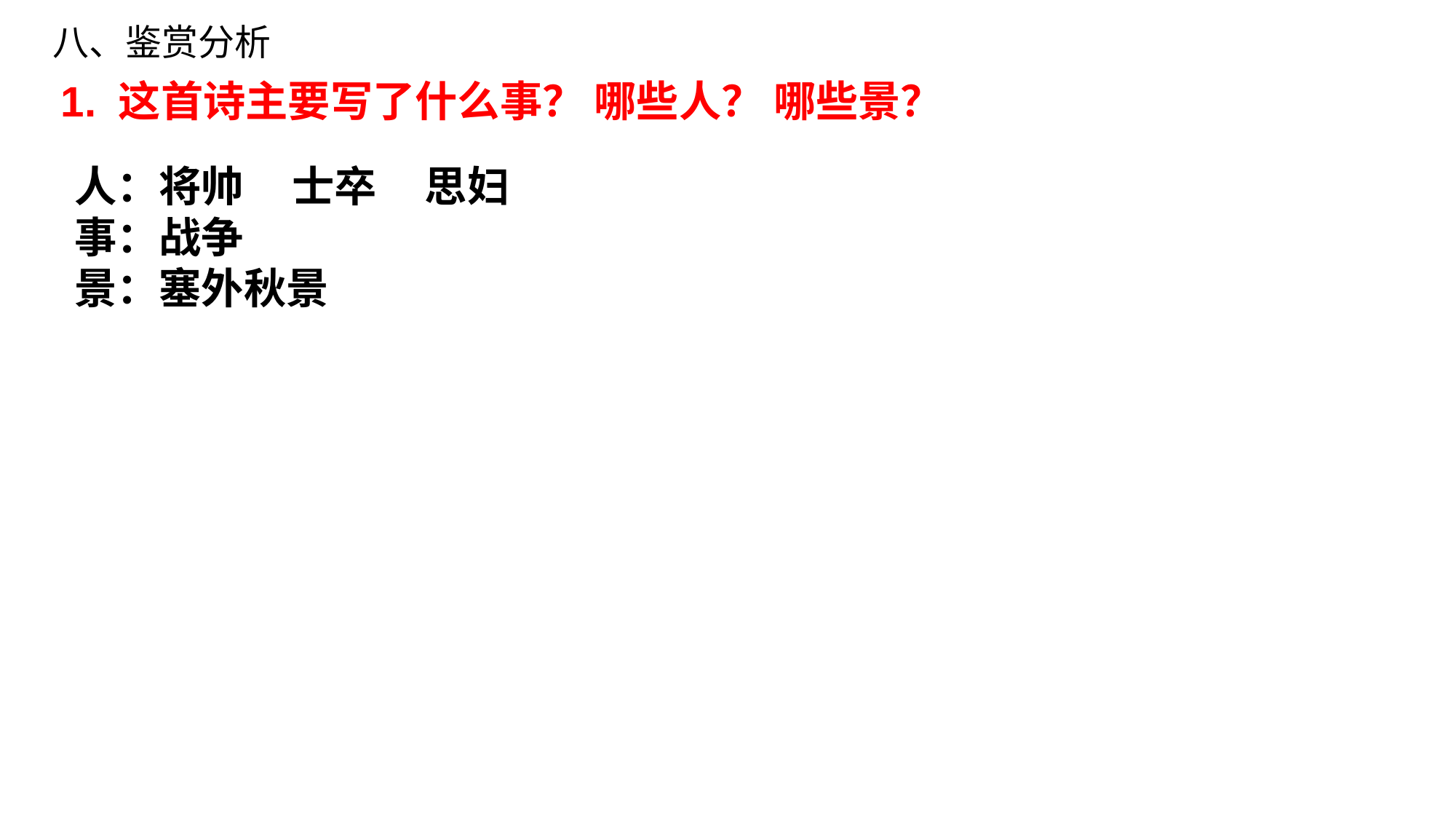

八、鉴赏分析

1. 这首诗主要写了什么事？ 哪些人？ 哪些景？
人：将帅     士卒     思妇
事：战争
景：塞外秋景